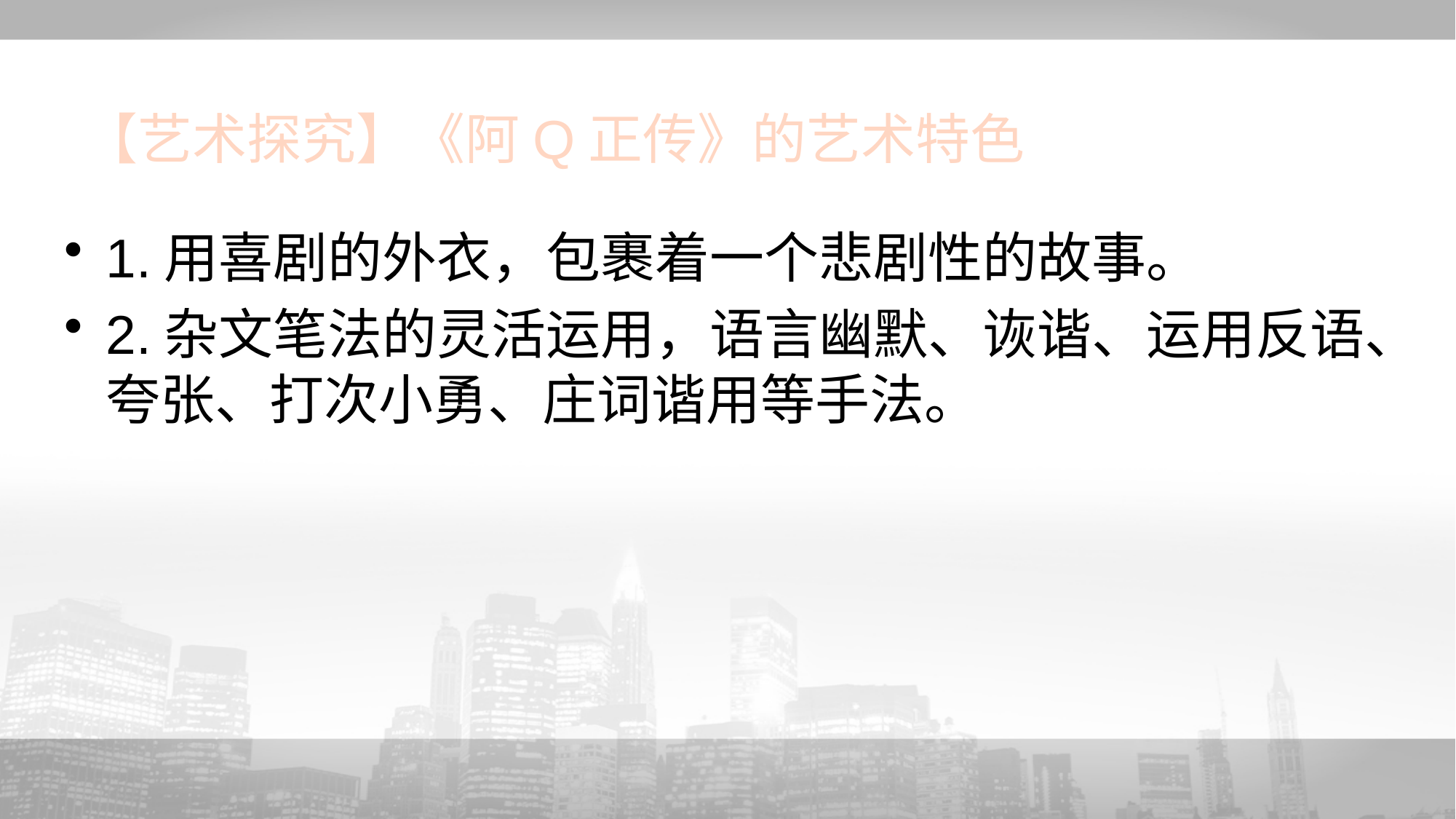

# 【艺术探究】《阿Q正传》的艺术特色
1.用喜剧的外衣，包裹着一个悲剧性的故事。
2.杂文笔法的灵活运用，语言幽默、诙谐、运用反语、夸张、打次小勇、庄词谐用等手法。